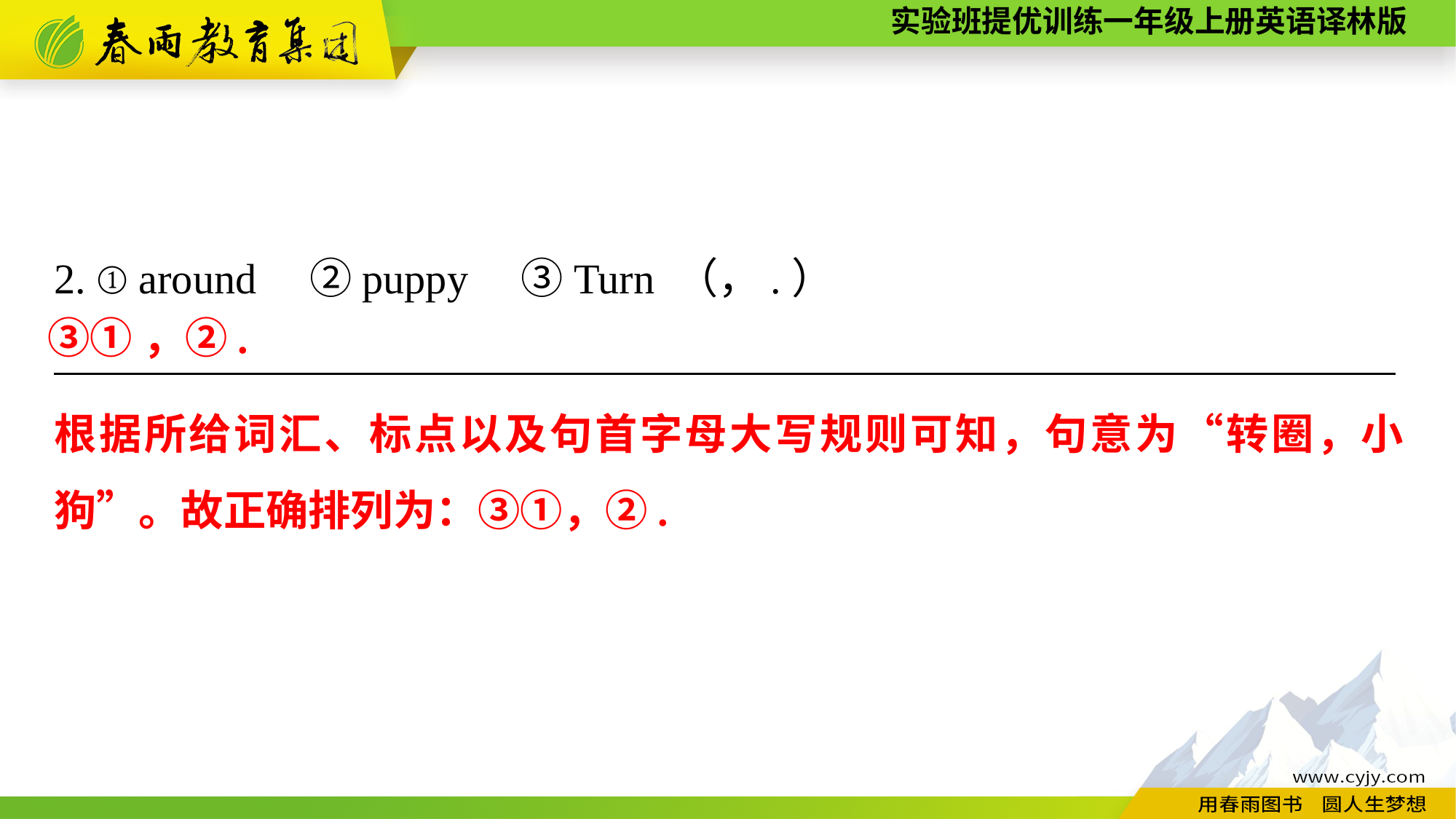

2. ①around　②puppy　③Turn （，.）
_______________________________________________________________
③①，②.
根据所给词汇、标点以及句首字母大写规则可知，句意为“转圈，小狗”。故正确排列为：③①，②.